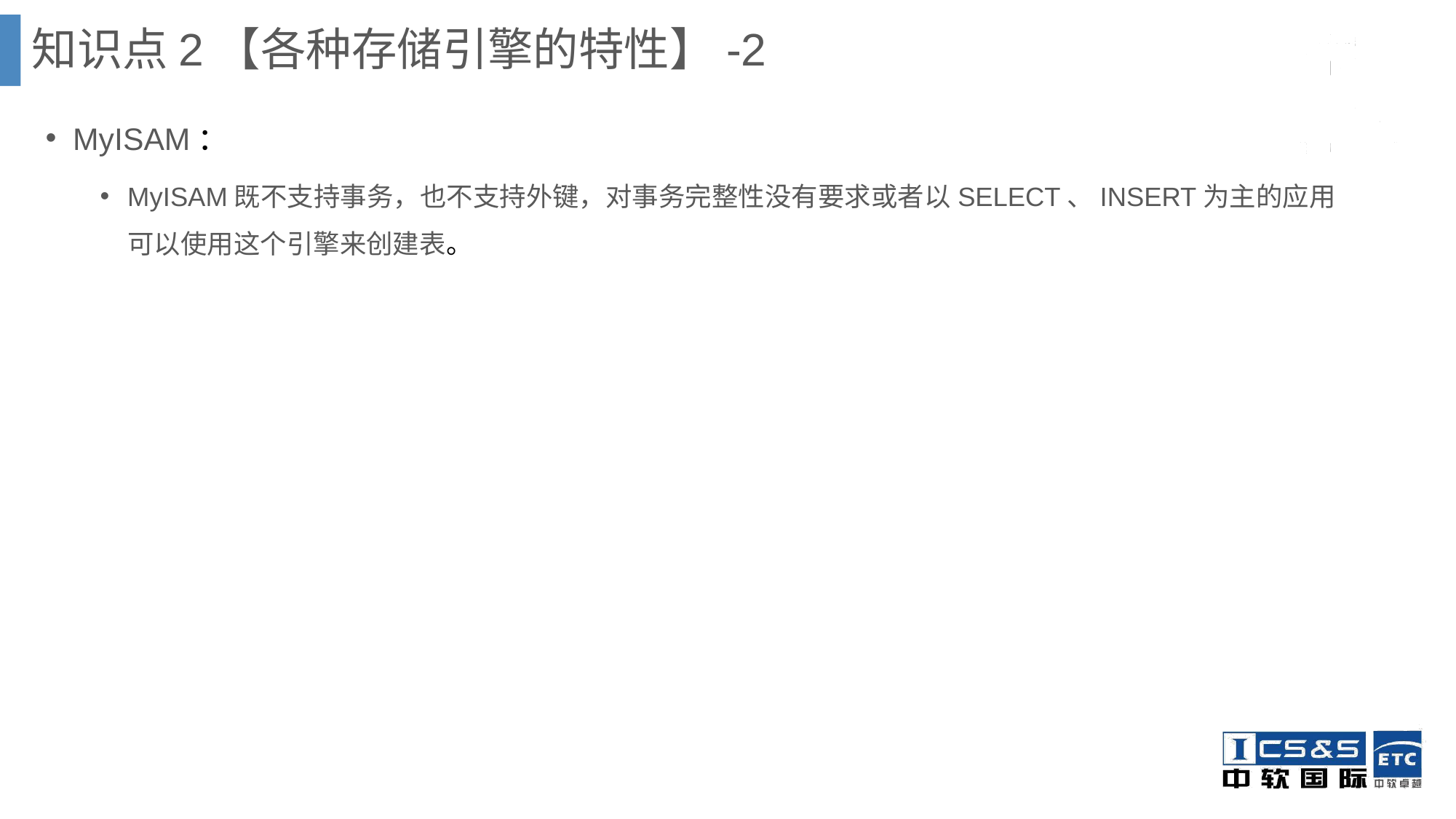

知识点2【各种存储引擎的特性】-2
MyISAM：
MyISAM既不支持事务，也不支持外键，对事务完整性没有要求或者以SELECT、INSERT为主的应用可以使用这个引擎来创建表。